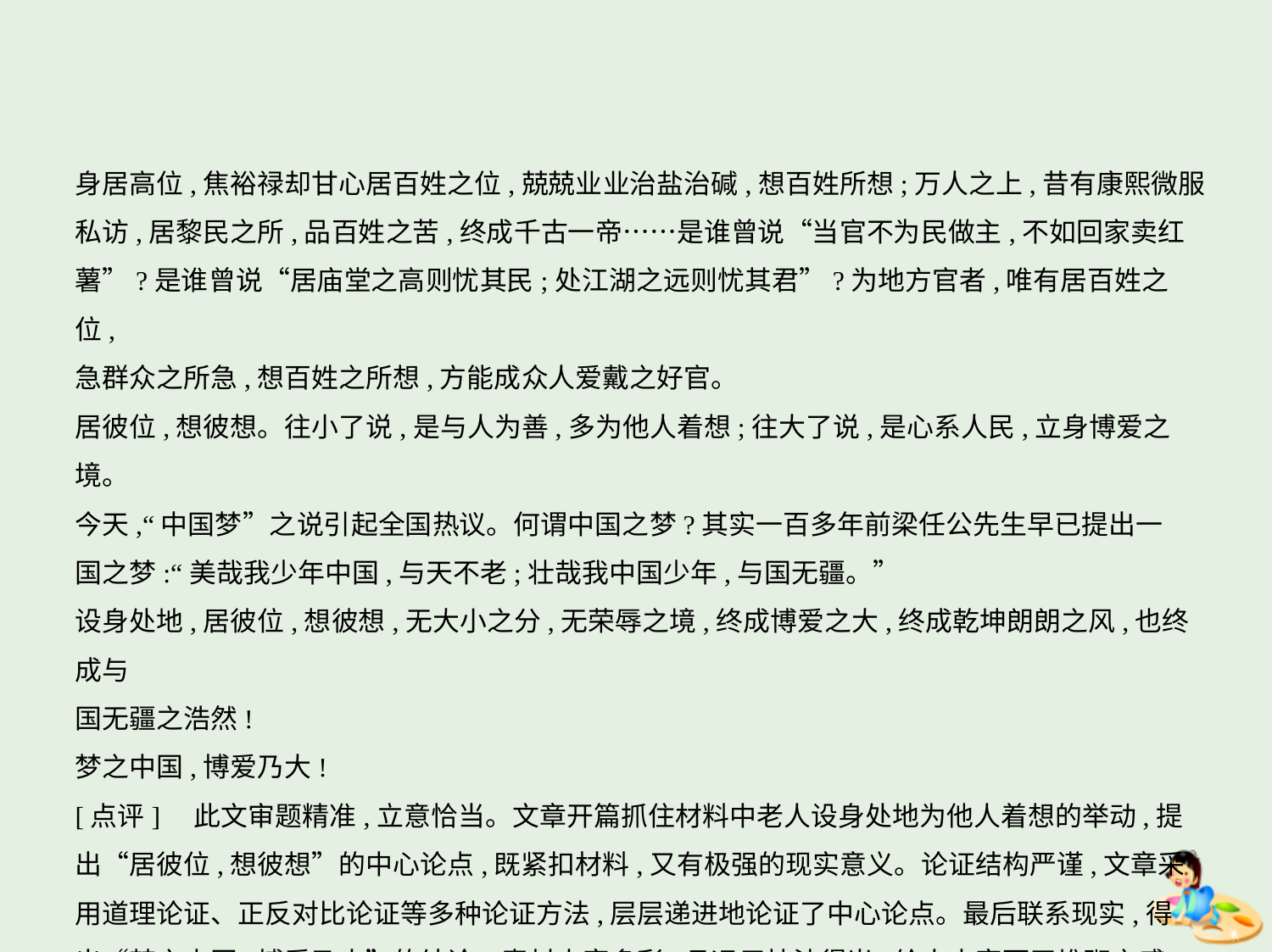

身居高位,焦裕禄却甘心居百姓之位,兢兢业业治盐治碱,想百姓所想;万人之上,昔有康熙微服
私访,居黎民之所,品百姓之苦,终成千古一帝……是谁曾说“当官不为民做主,不如回家卖红
薯”?是谁曾说“居庙堂之高则忧其民;处江湖之远则忧其君”?为地方官者,唯有居百姓之位,
急群众之所急,想百姓之所想,方能成众人爱戴之好官。
居彼位,想彼想。往小了说,是与人为善,多为他人着想;往大了说,是心系人民,立身博爱之境。
今天,“中国梦”之说引起全国热议。何谓中国之梦?其实一百多年前梁任公先生早已提出一
国之梦:“美哉我少年中国,与天不老;壮哉我中国少年,与国无疆。”
设身处地,居彼位,想彼想,无大小之分,无荣辱之境,终成博爱之大,终成乾坤朗朗之风,也终成与
国无疆之浩然!
梦之中国,博爱乃大!
[点评]　此文审题精准,立意恰当。文章开篇抓住材料中老人设身处地为他人着想的举动,提
出“居彼位,想彼想”的中心论点,既紧扣材料,又有极强的现实意义。论证结构严谨,文章采
用道理论证、正反对比论证等多种论证方法,层层递进地论证了中心论点。最后联系现实,得
出“梦之中国,博爱乃大”的结论。素材丰富多彩,且运用技法得当,给人丰富而无堆砌之感。
语言较为流畅,文采斐然。